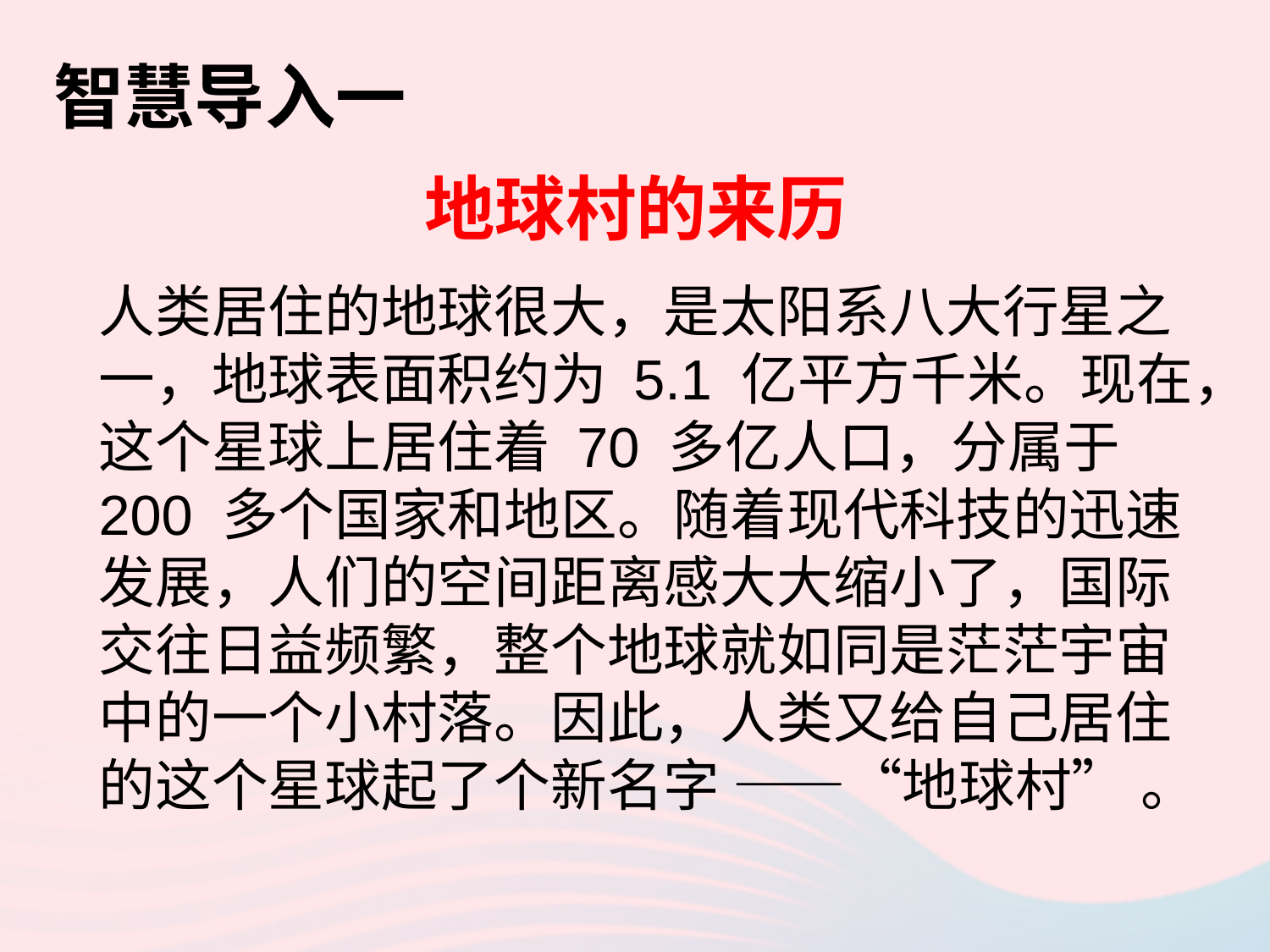

智慧导入一
地球村的来历
人类居住的地球很大，是太阳系八大行星之一，地球表面积约为 5.1 亿平方千米。现在，这个星球上居住着 70 多亿人口，分属于 200 多个国家和地区。随着现代科技的迅速发展，人们的空间距离感大大缩小了，国际交往日益频繁，整个地球就如同是茫茫宇宙中的一个小村落。因此，人类又给自己居住的这个星球起了个新名字 ——“地球村” 。